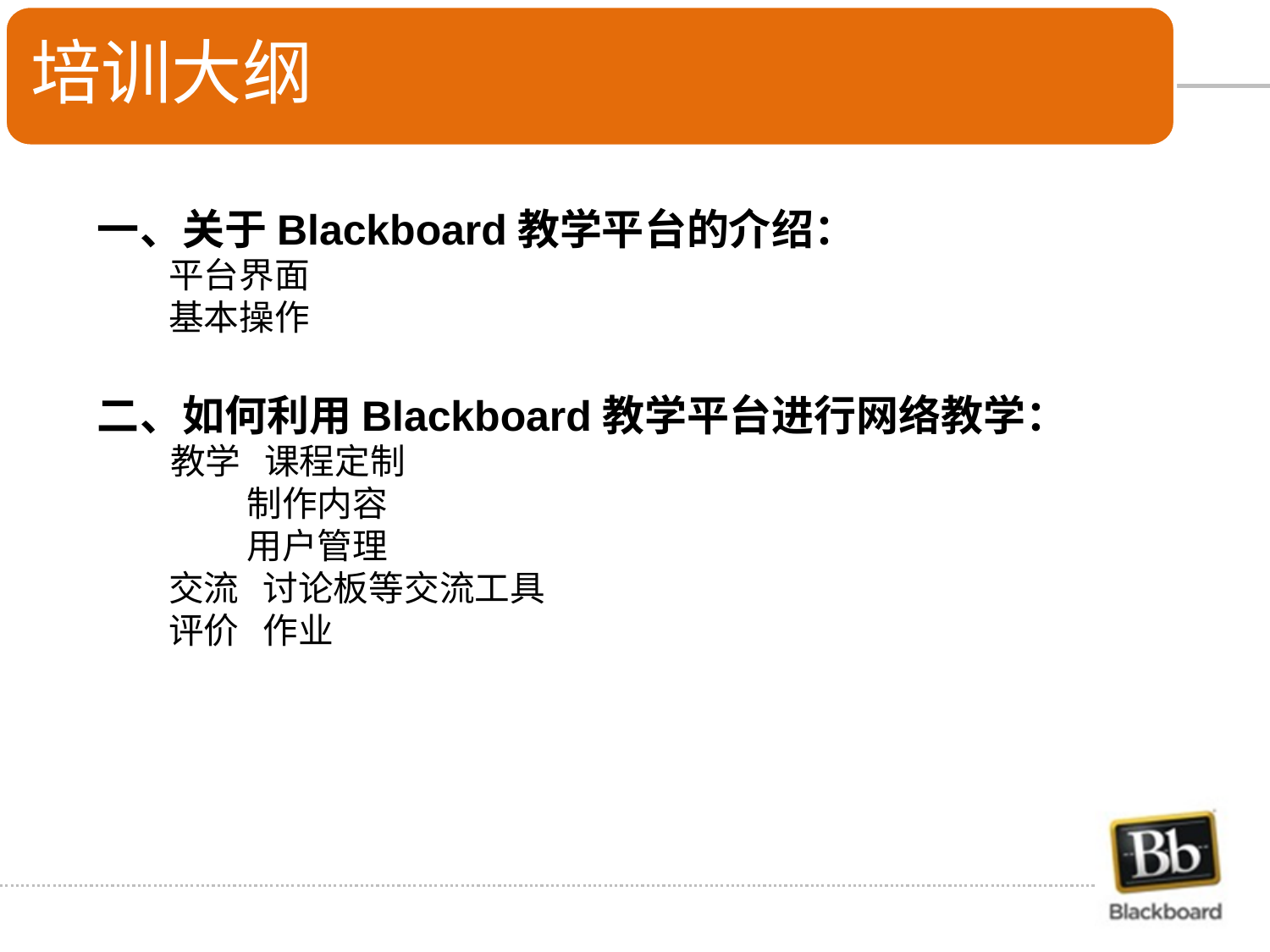

培训大纲

一、关于Blackboard教学平台的介绍：
        平台界面
        基本操作

二、如何利用Blackboard教学平台进行网络教学：
        教学   课程定制
                  制作内容
                  用户管理
        交流   讨论板等交流工具
        评价   作业